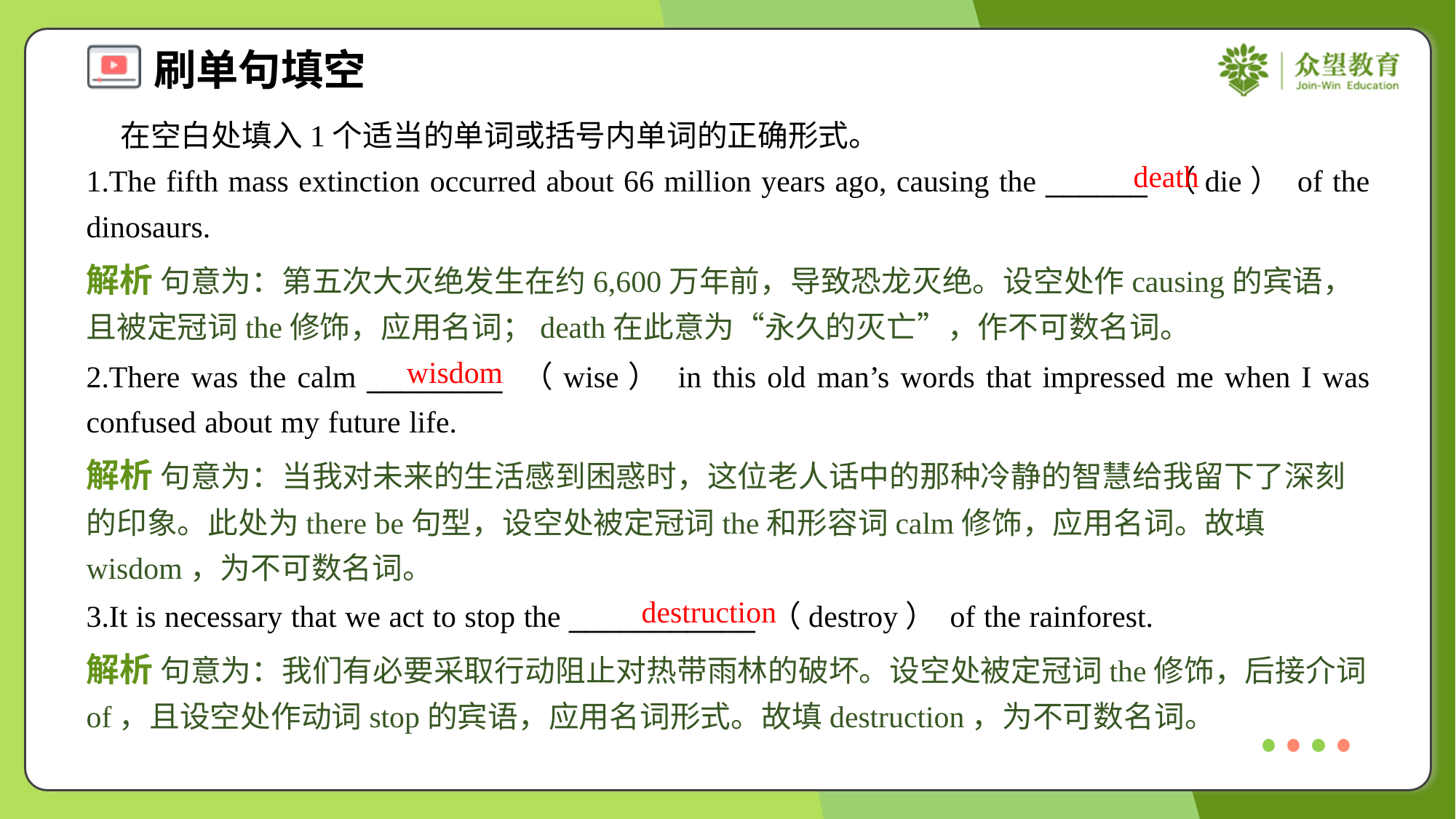

在空白处填入1个适当的单词或括号内单词的正确形式。
1.The fifth mass extinction occurred about 66 million years ago, causing the ______ （die） of the dinosaurs.
death
解析 句意为：第五次大灭绝发生在约6,600万年前，导致恐龙灭绝。设空处作causing的宾语，且被定冠词the修饰，应用名词；death在此意为“永久的灭亡”，作不可数名词。
wisdom
2.There was the calm ________ （wise） in this old man’s words that impressed me when I was confused about my future life.
解析 句意为：当我对未来的生活感到困惑时，这位老人话中的那种冷静的智慧给我留下了深刻的印象。此处为there be句型，设空处被定冠词the和形容词calm修饰，应用名词。故填wisdom，为不可数名词。
destruction
3.It is necessary that we act to stop the ___________ （destroy） of the rainforest.
解析 句意为：我们有必要采取行动阻止对热带雨林的破坏。设空处被定冠词the修饰，后接介词of，且设空处作动词stop的宾语，应用名词形式。故填destruction，为不可数名词。